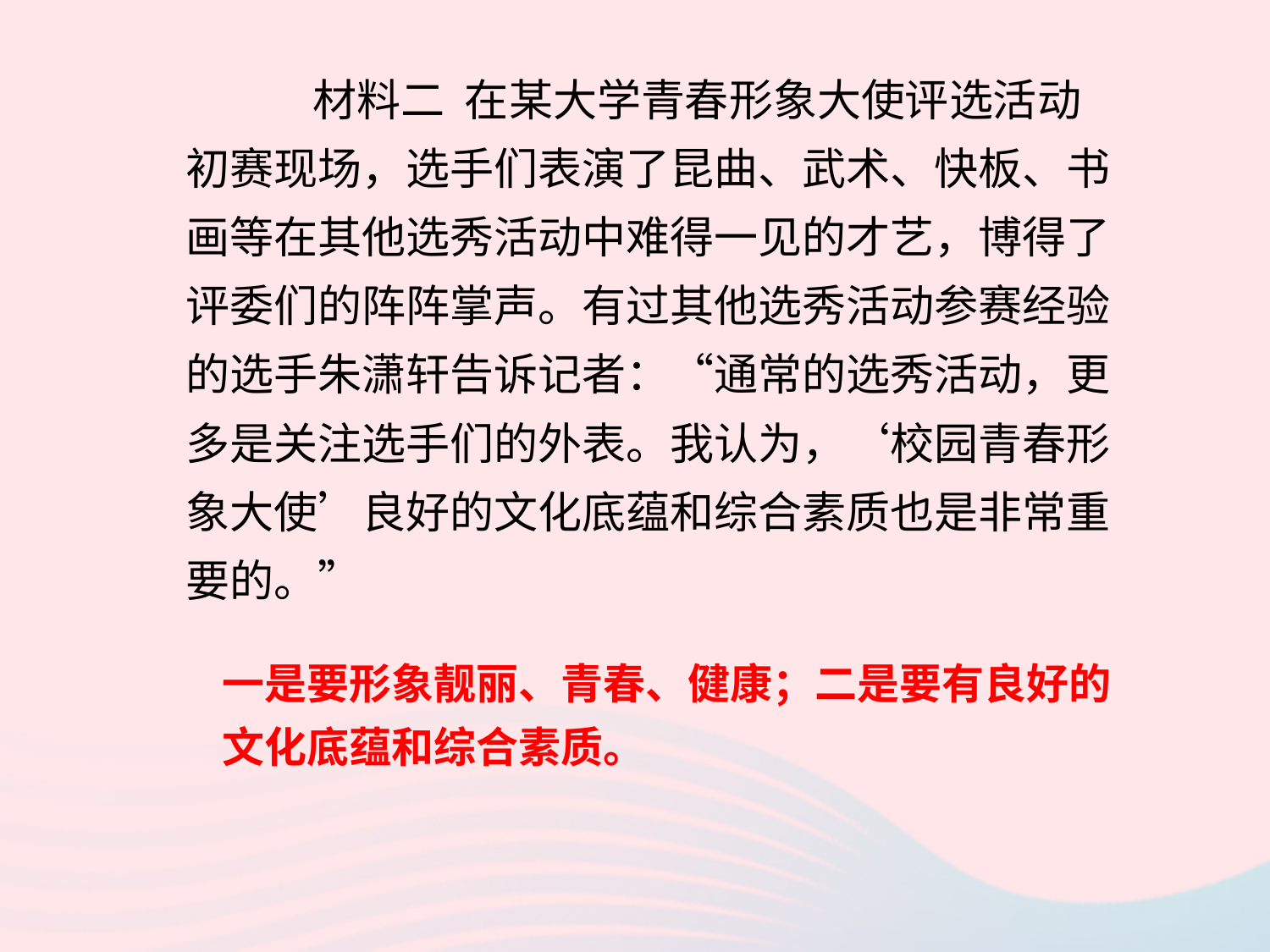

材料二  在某大学青春形象大使评选活动初赛现场，选手们表演了昆曲、武术、快板、书画等在其他选秀活动中难得一见的才艺，博得了评委们的阵阵掌声。有过其他选秀活动参赛经验的选手朱潇轩告诉记者：“通常的选秀活动，更多是关注选手们的外表。我认为，‘校园青春形象大使’良好的文化底蕴和综合素质也是非常重要的。”
一是要形象靓丽、青春、健康；二是要有良好的文化底蕴和综合素质。